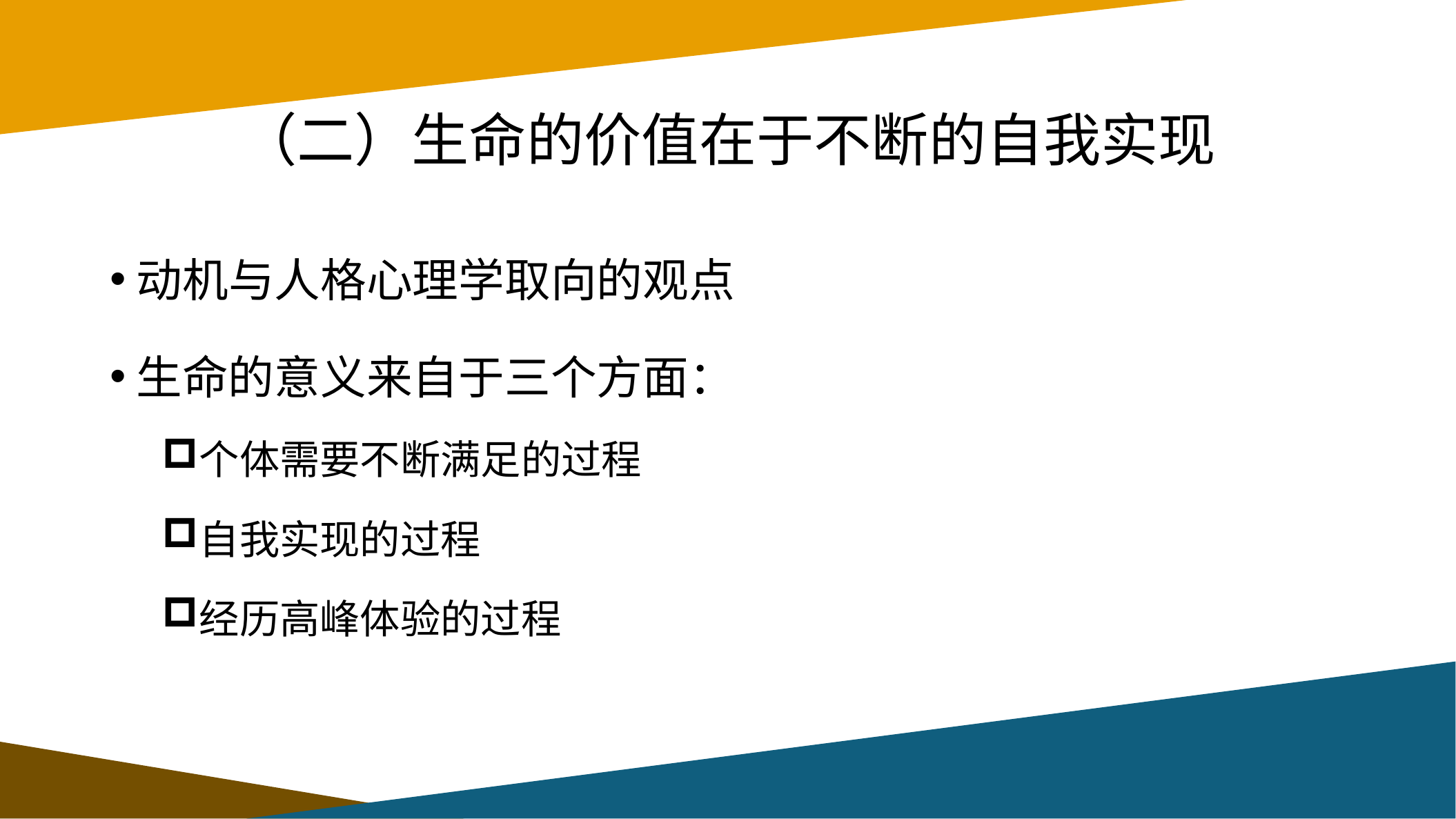

# （二）生命的价值在于不断的自我实现
动机与人格心理学取向的观点
生命的意义来自于三个方面：
个体需要不断满足的过程
自我实现的过程
经历高峰体验的过程